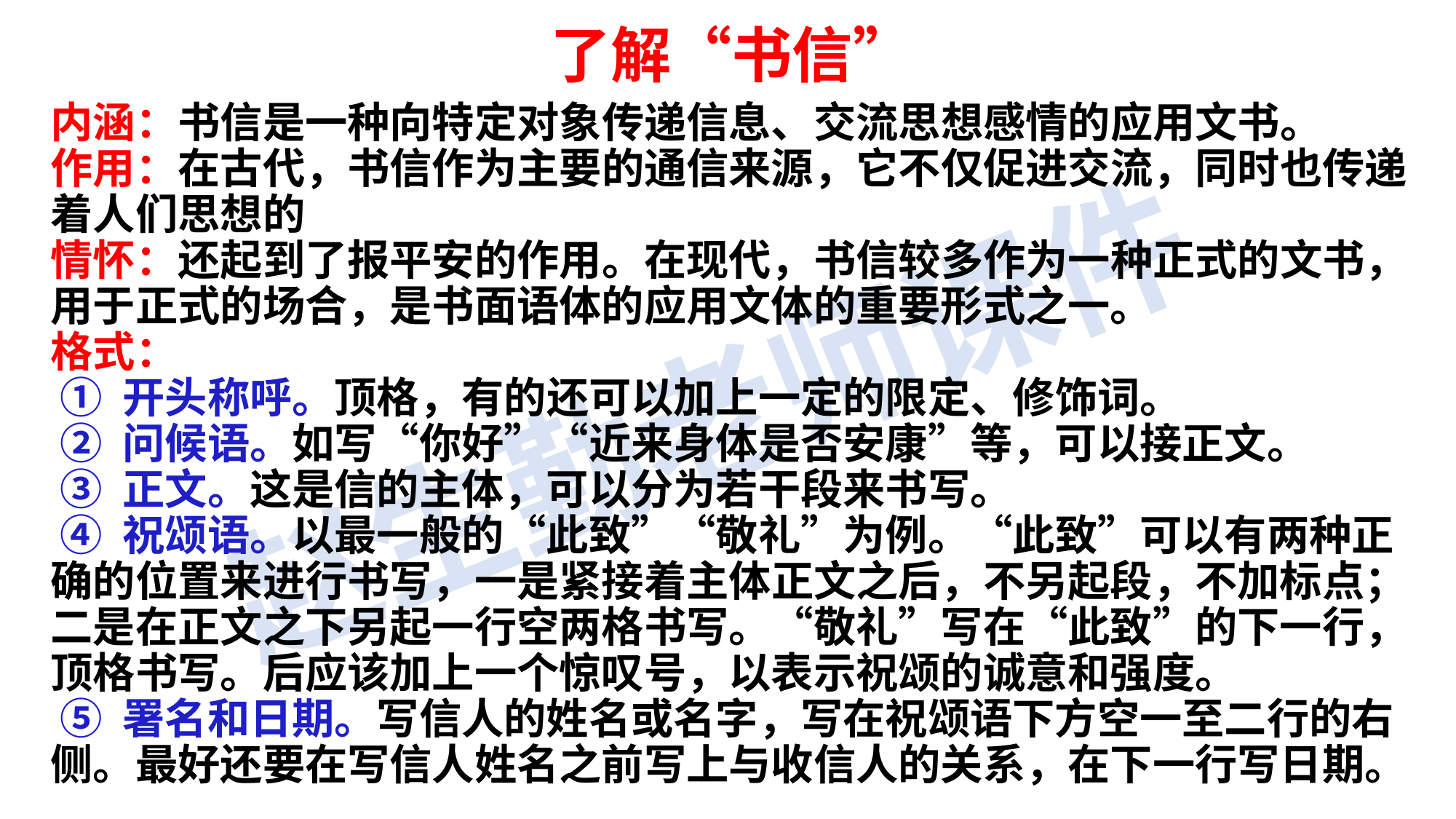

了解“书信”
内涵：书信是一种向特定对象传递信息、交流思想感情的应用文书。
作用：在古代，书信作为主要的通信来源，它不仅促进交流，同时也传递着人们思想的
情怀：还起到了报平安的作用。在现代，书信较多作为一种正式的文书，用于正式的场合，是书面语体的应用文体的重要形式之一。
格式：  ① 开头称呼。顶格，有的还可以加上一定的限定、修饰词。  ② 问候语。如写“你好”“近来身体是否安康”等，可以接正文。  ③ 正文。这是信的主体，可以分为若干段来书写。  ④ 祝颂语。以最一般的“此致”“敬礼”为例。“此致”可以有两种正确的位置来进行书写，一是紧接着主体正文之后，不另起段，不加标点；二是在正文之下另起一行空两格书写。“敬礼”写在“此致”的下一行，顶格书写。后应该加上一个惊叹号，以表示祝颂的诚意和强度。  ⑤ 署名和日期。写信人的姓名或名字，写在祝颂语下方空一至二行的右侧。最好还要在写信人姓名之前写上与收信人的关系，在下一行写日期。